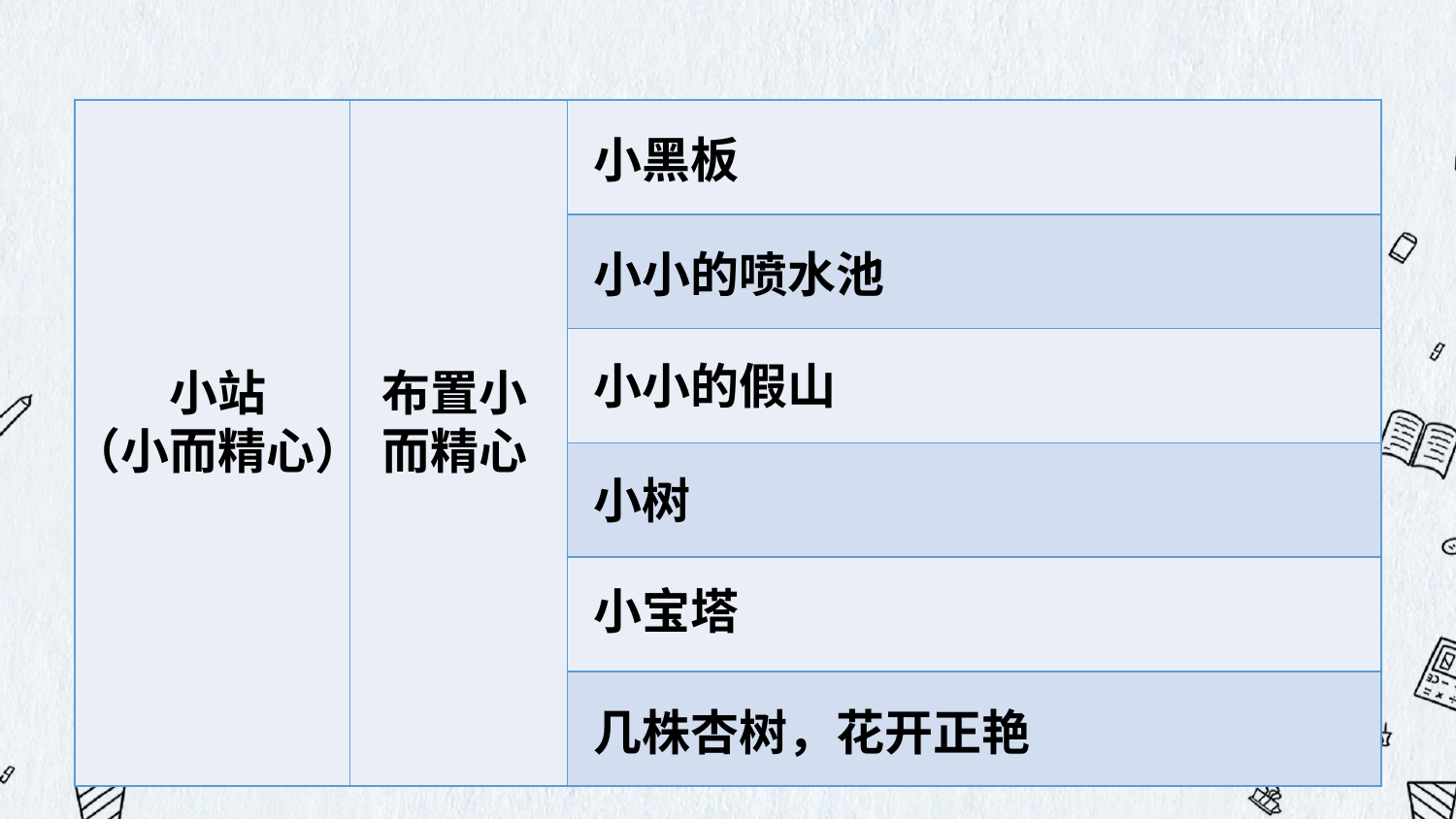

|  |  |  |
| --- | --- | --- |
|  |  |  |
|  |  |  |
|  |  |  |
|  |  |  |
|  |  |  |
小黑板
小小的喷水池
小小的假山
小站
（小而精心）
布置小而精心
小树
小宝塔
几株杏树，花开正艳